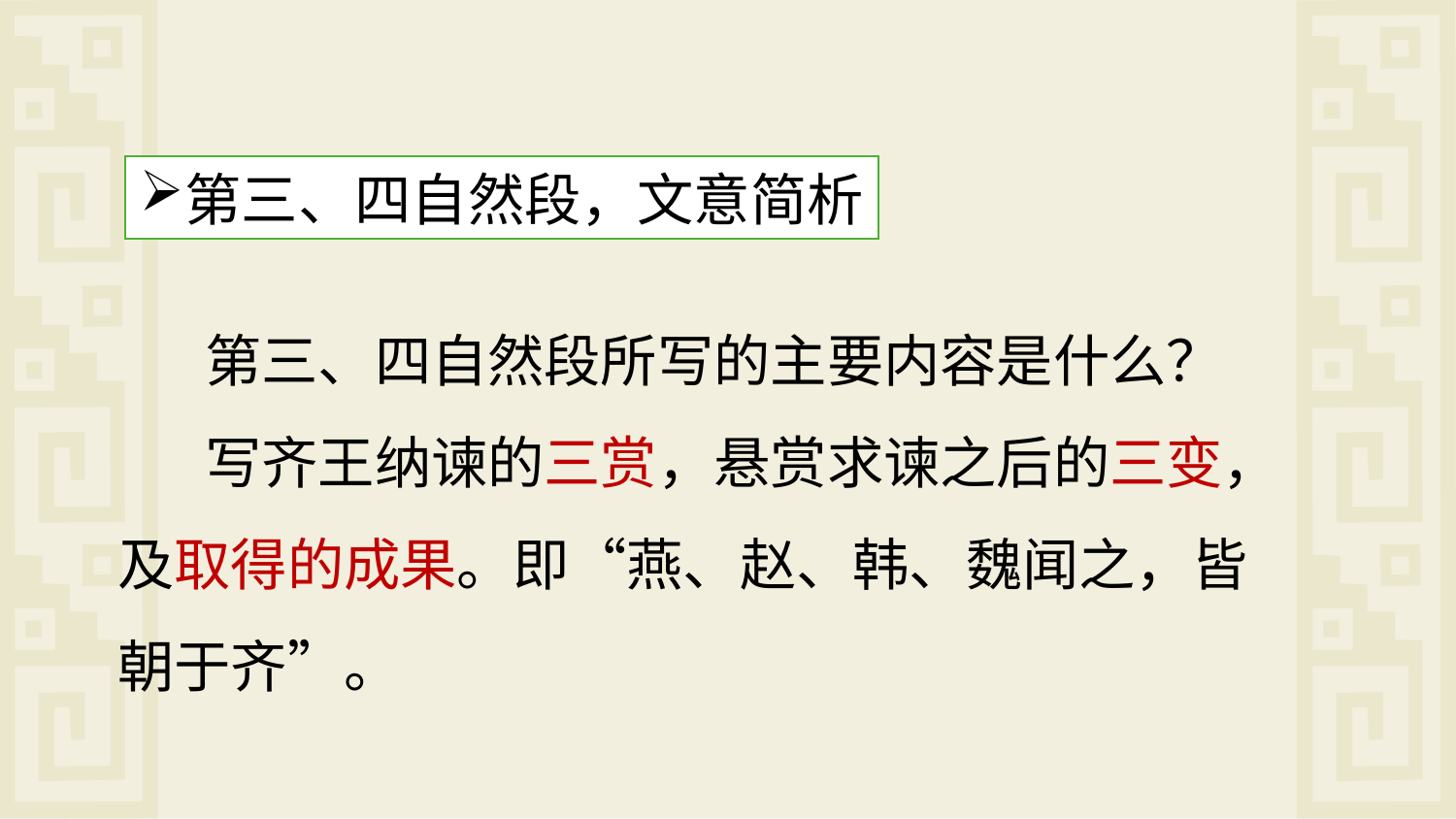

第三、四自然段，文意简析
  第三、四自然段所写的主要内容是什么？
  写齐王纳谏的三赏，悬赏求谏之后的三变，及取得的成果。即“燕、赵、韩、魏闻之，皆朝于齐”。